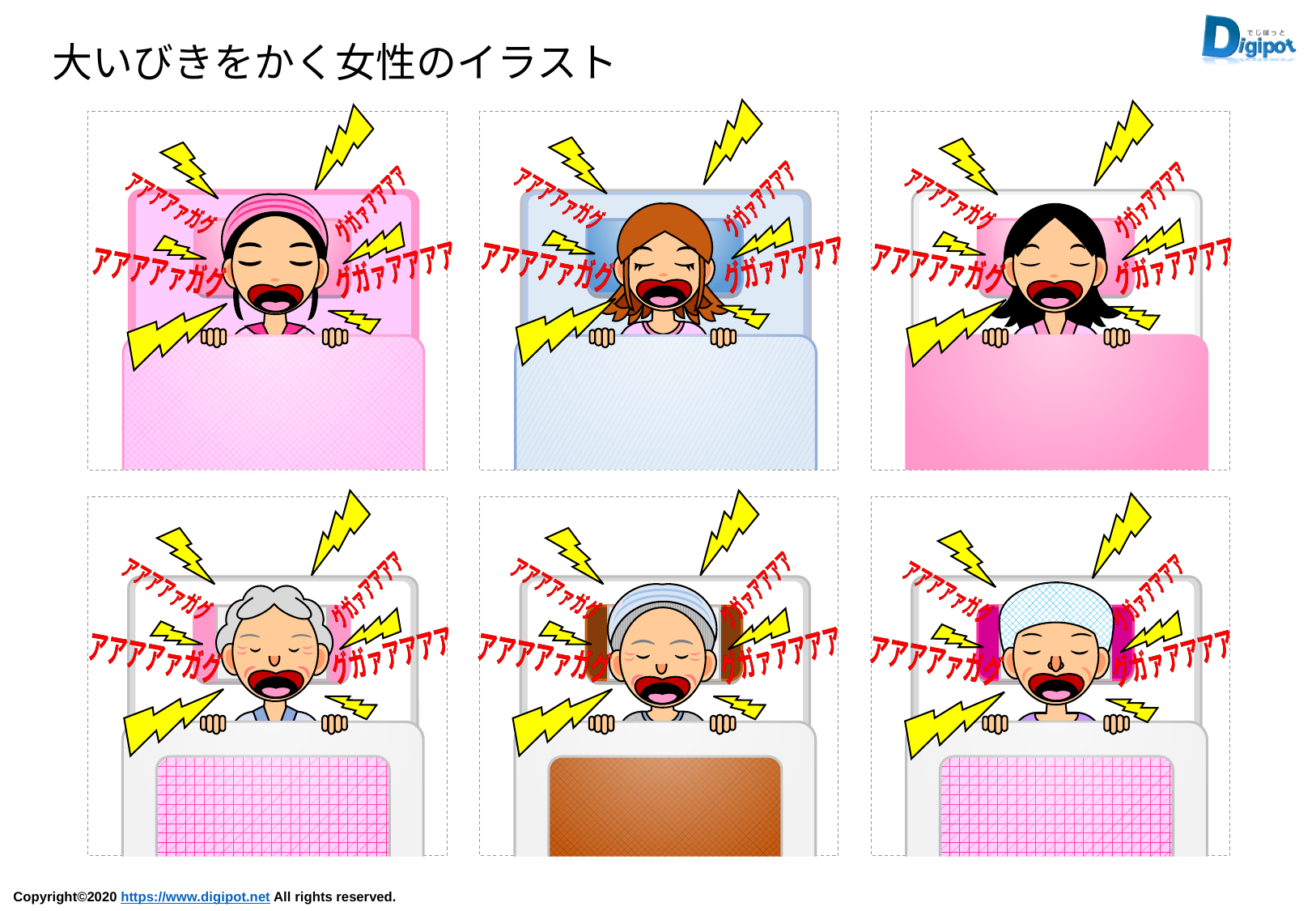

大いびきをかく女性のイラスト

グガァアアアア
グガァアアアア

グガァアアアア
グガァアアアア

アアアアァガグ
アアアアァガグ

アアアアァガグ
アアアアァガグ

グガァアアアア
グガァアアアア

グガァアアアア
グガァアアアア

アアアアァガグ
アアアアァガグ

アアアアァガグ
アアアアァガグ

グガァアアアア
グガァアアアア

グガァアアアア
グガァアアアア

アアアアァガグ
アアアアァガグ

アアアアァガグ
アアアアァガグ

グガァアアアア
グガァアアアア

グガァアアアア
グガァアアアア

アアアアァガグ
アアアアァガグ

アアアアァガグ
アアアアァガグ

グガァアアアア
グガァアアアア

グガァアアアア
グガァアアアア

アアアアァガグ
アアアアァガグ

アアアアァガグ
アアアアァガグ

グガァアアアア
グガァアアアア

グガァアアアア
グガァアアアア

アアアアァガグ
アアアアァガグ

アアアアァガグ
アアアアァガグ